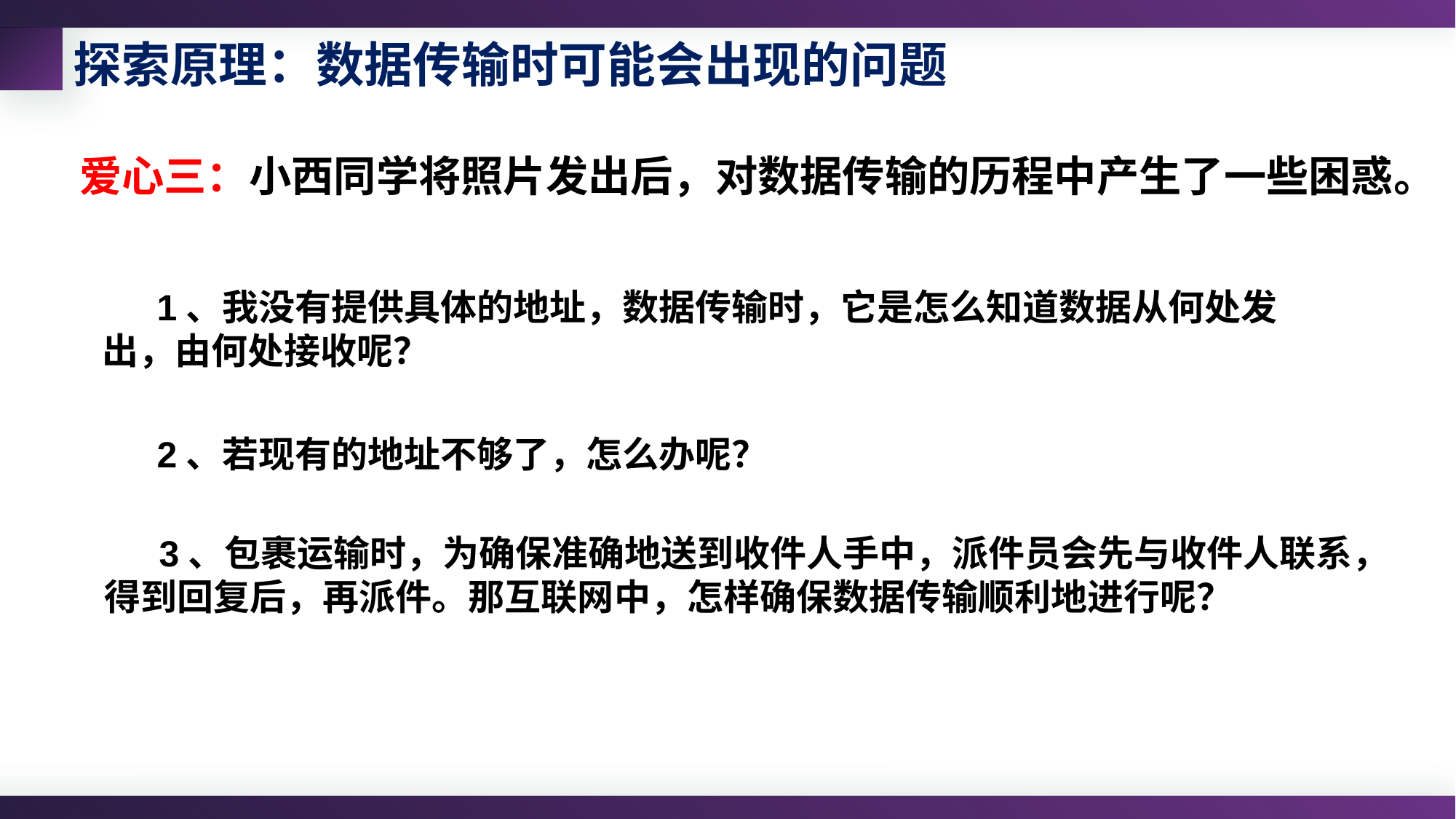

探索原理：数据传输时可能会出现的问题
爱心三：小西同学将照片发出后，对数据传输的历程中产生了一些困惑。
1、我没有提供具体的地址，数据传输时，它是怎么知道数据从何处发出，由何处接收呢？
2、若现有的地址不够了，怎么办呢？
3、包裹运输时，为确保准确地送到收件人手中，派件员会先与收件人联系，得到回复后，再派件。那互联网中，怎样确保数据传输顺利地进行呢？